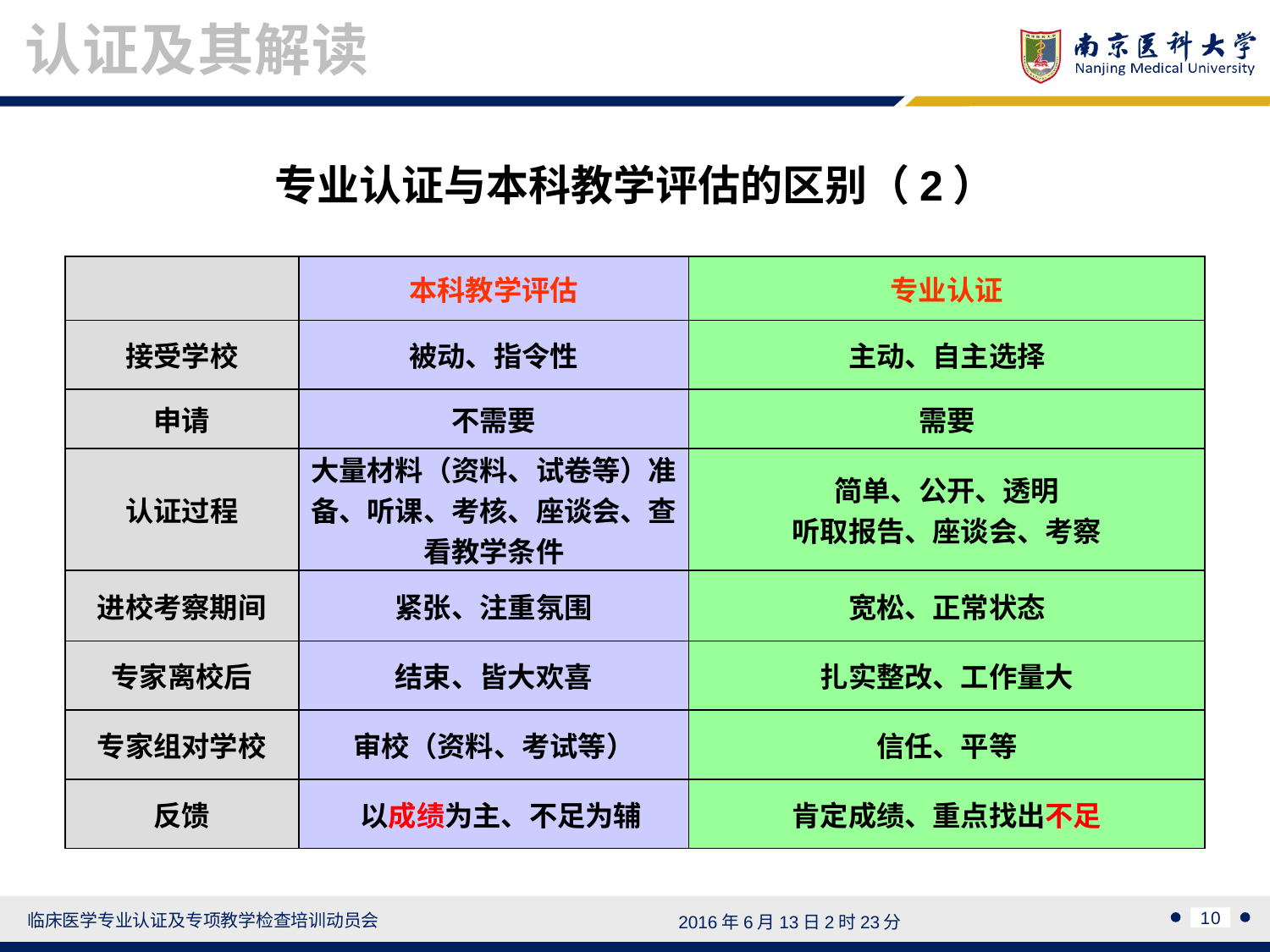

认证及其解读
专业认证与本科教学评估的区别（2）
|  | 本科教学评估 | 专业认证 |
| --- | --- | --- |
| 接受学校 | 被动、指令性 | 主动、自主选择 |
| 申请 | 不需要 | 需要 |
| 认证过程 | 大量材料（资料、试卷等）准备、听课、考核、座谈会、查看教学条件 | 简单、公开、透明 听取报告、座谈会、考察 |
| 进校考察期间 | 紧张、注重氛围 | 宽松、正常状态 |
| 专家离校后 | 结束、皆大欢喜 | 扎实整改、工作量大 |
| 专家组对学校 | 审校（资料、考试等） | 信任、平等 |
| 反馈 | 以成绩为主、不足为辅 | 肯定成绩、重点找出不足 |